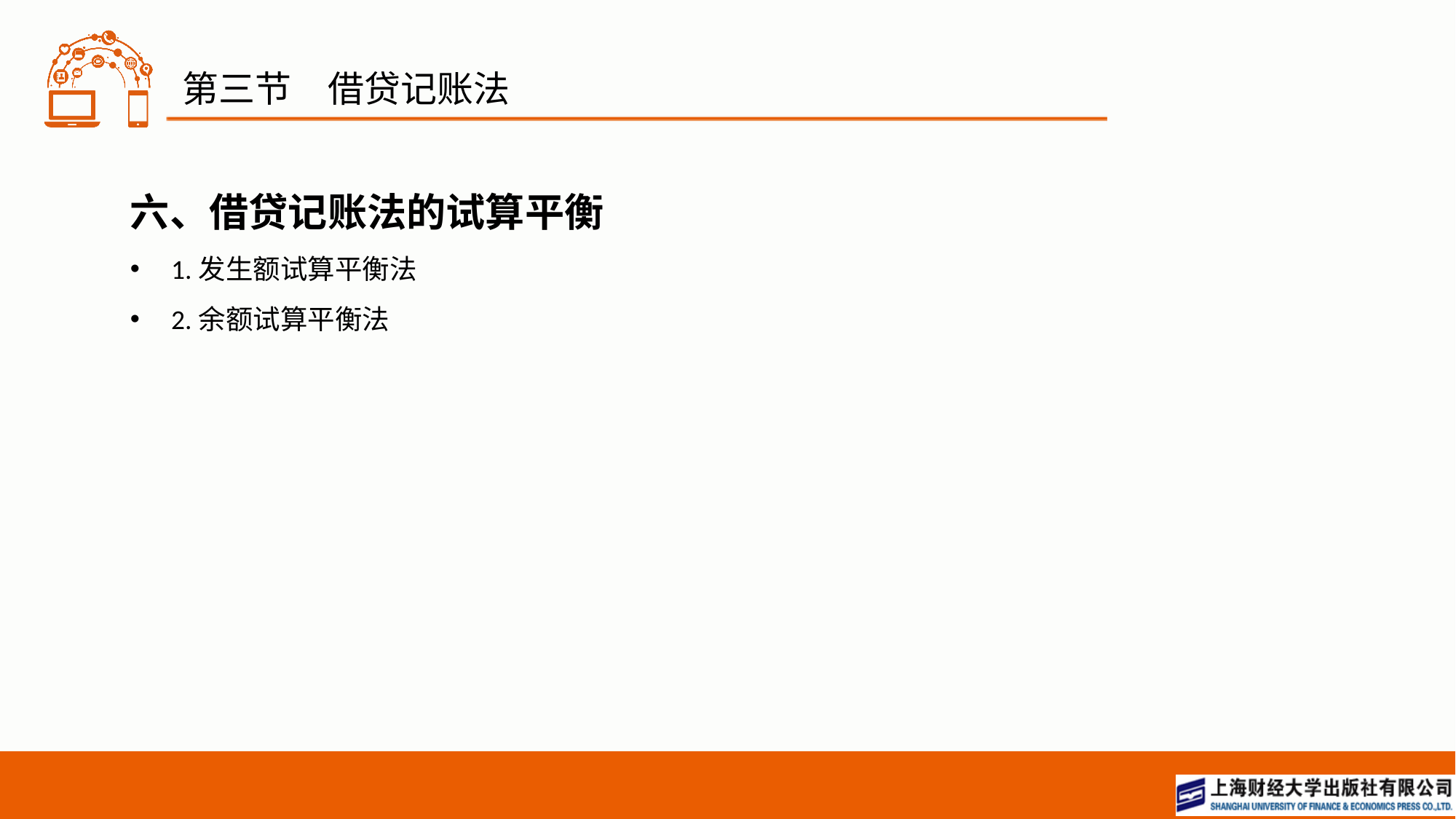

# 第三节　借贷记账法
六、借贷记账法的试算平衡
1.发生额试算平衡法
2.余额试算平衡法